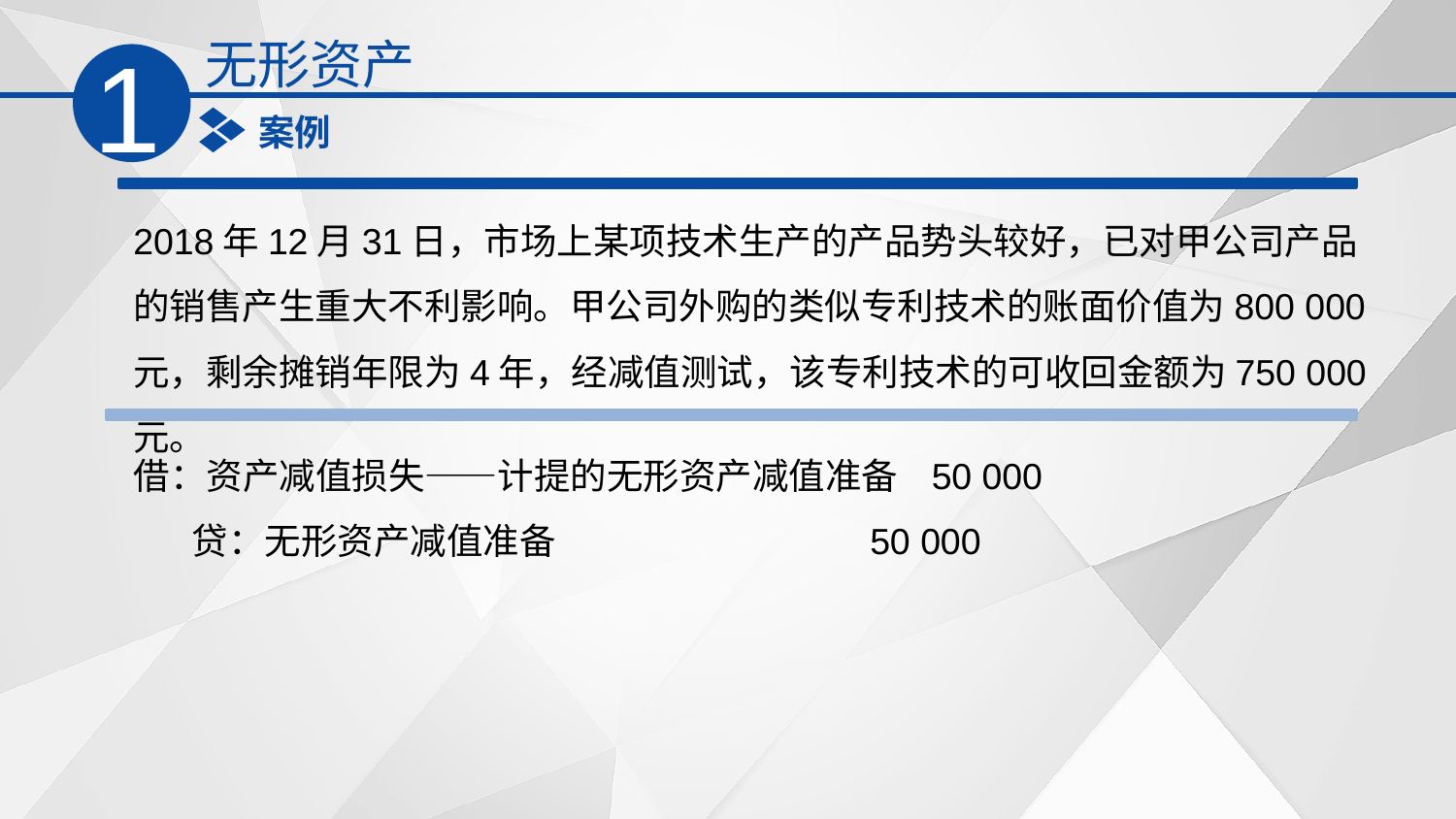

无形资产
1

案例

2018年12月31日，市场上某项技术生产的产品势头较好，已对甲公司产品的销售产生重大不利影响。甲公司外购的类似专利技术的账面价值为800 000元，剩余摊销年限为4年，经减值测试，该专利技术的可收回金额为750 000元。

借：资产减值损失——计提的无形资产减值准备   50 000
      贷：无形资产减值准备                                     50 000